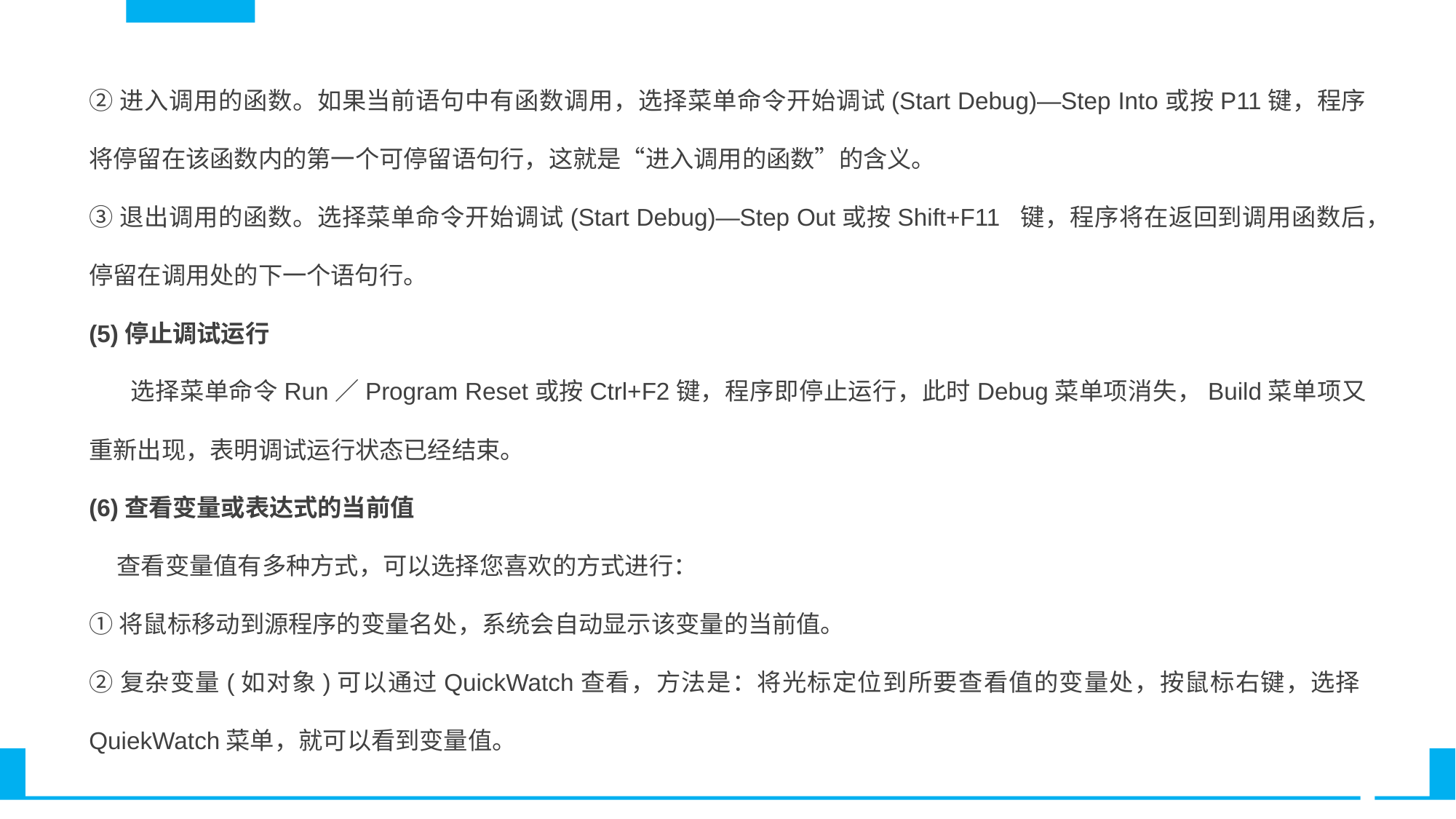

②进入调用的函数。如果当前语句中有函数调用，选择菜单命令开始调试(Start Debug)—Step Into或按P11键，程序将停留在该函数内的第一个可停留语句行，这就是“进入调用的函数”的含义。
③退出调用的函数。选择菜单命令开始调试(Start Debug)—Step Out或按Shift+F11  键，程序将在返回到调用函数后，停留在调用处的下一个语句行。
(5)停止调试运行
      选择菜单命令Run／Program Reset或按Ctrl+F2键，程序即停止运行，此时Debug菜单项消失，Build菜单项又重新出现，表明调试运行状态已经结束。
(6)查看变量或表达式的当前值
    查看变量值有多种方式，可以选择您喜欢的方式进行：
①将鼠标移动到源程序的变量名处，系统会自动显示该变量的当前值。
②复杂变量(如对象)可以通过QuickWatch查看，方法是：将光标定位到所要查看值的变量处，按鼠标右键，选择QuiekWatch菜单，就可以看到变量值。